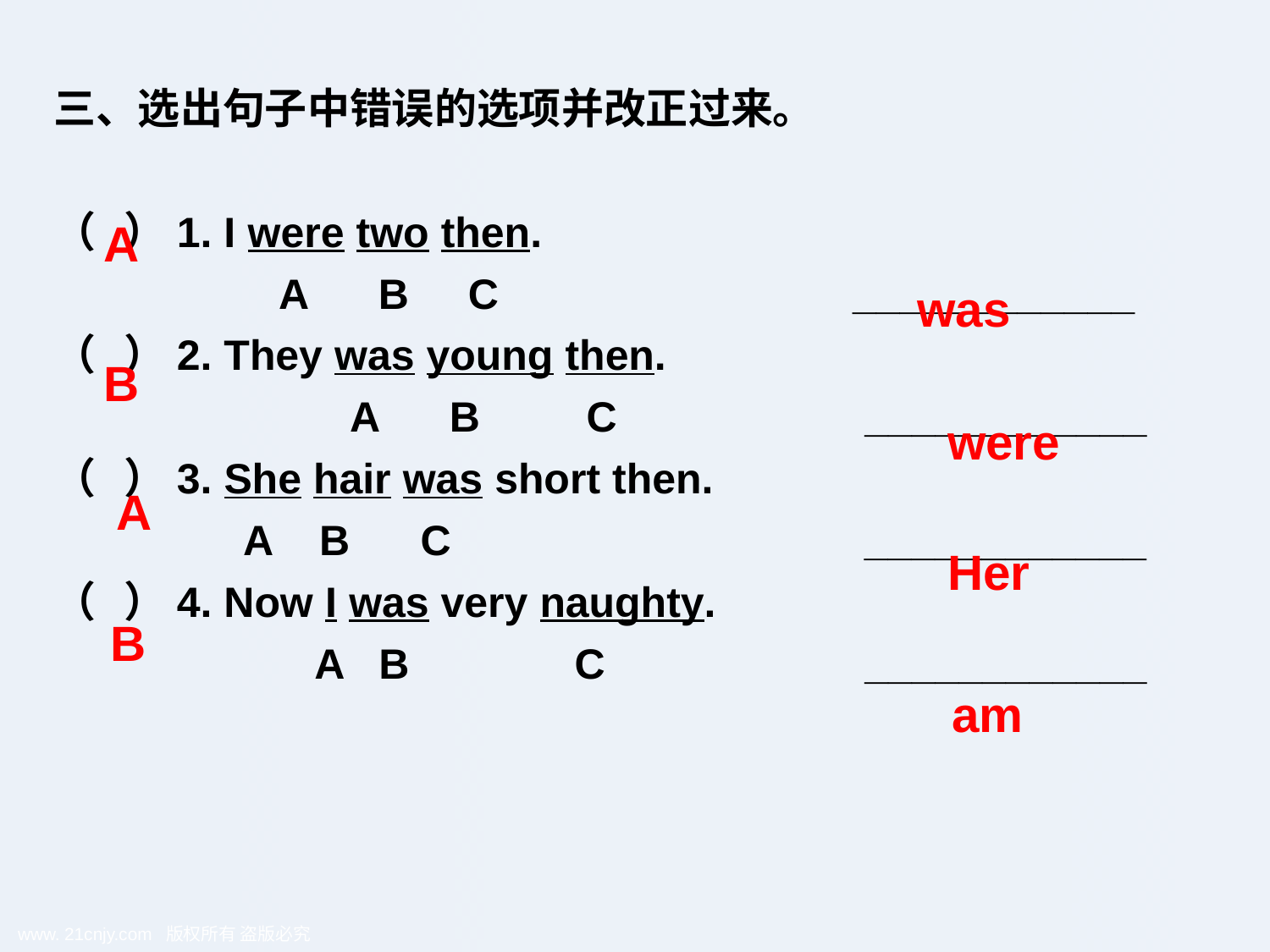

三、选出句子中错误的选项并改正过来。

（   ）1. I were two then.
                   A      B     C                              ____________
（   ）2. They was young then.
                         A      B         C                     ____________
（   ）3. She hair was short then.
                A    B      C                                   ____________
（   ）4. Now I was very naughty.
                      A   B              C                      ____________
A
was
B
were
A
Her
B
am